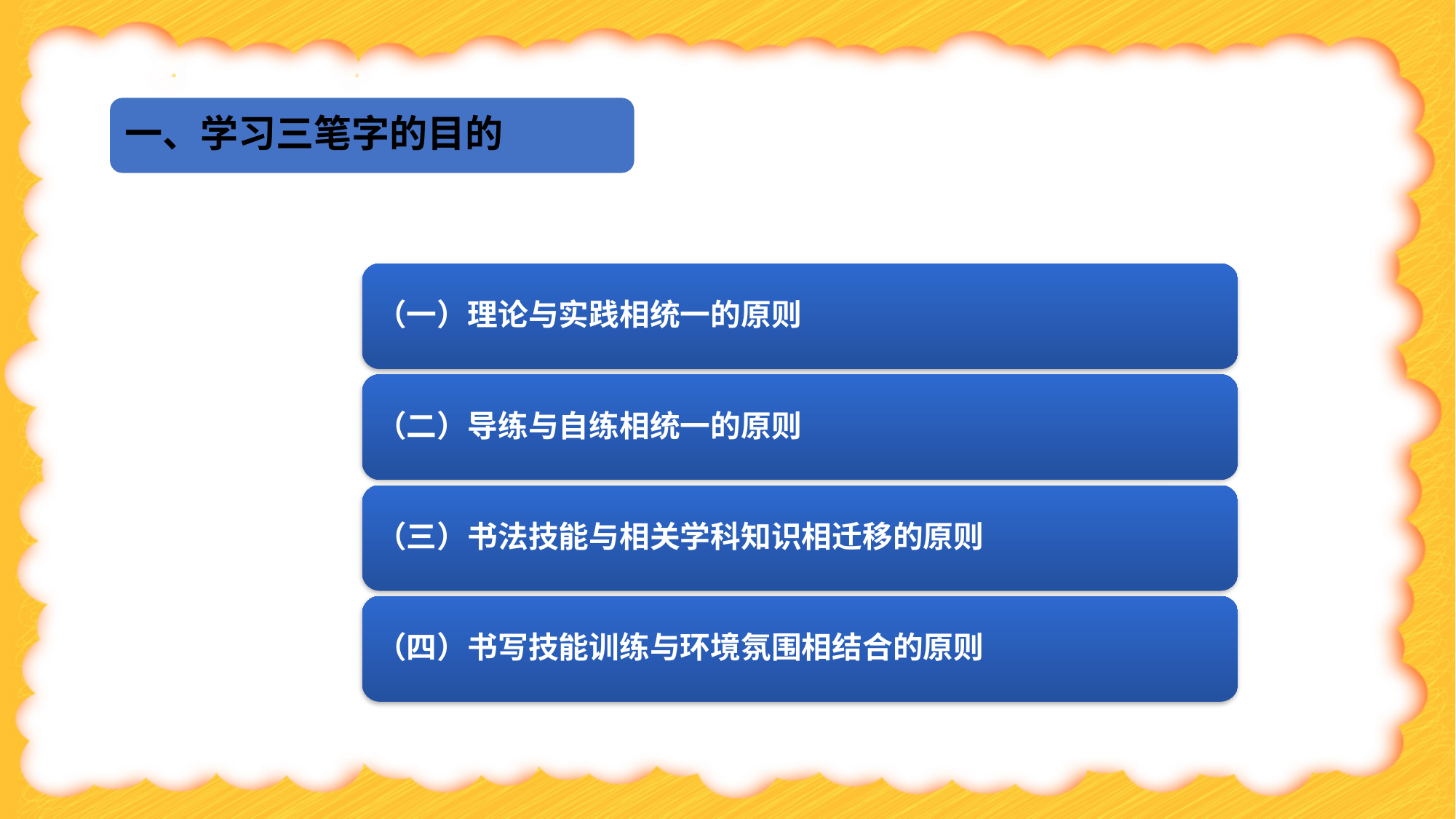

一、学习三笔字的目的
（一）理论与实践相统一的原则
（二）导练与自练相统一的原则
（三）书法技能与相关学科知识相迁移的原则
（四）书写技能训练与环境氛围相结合的原则